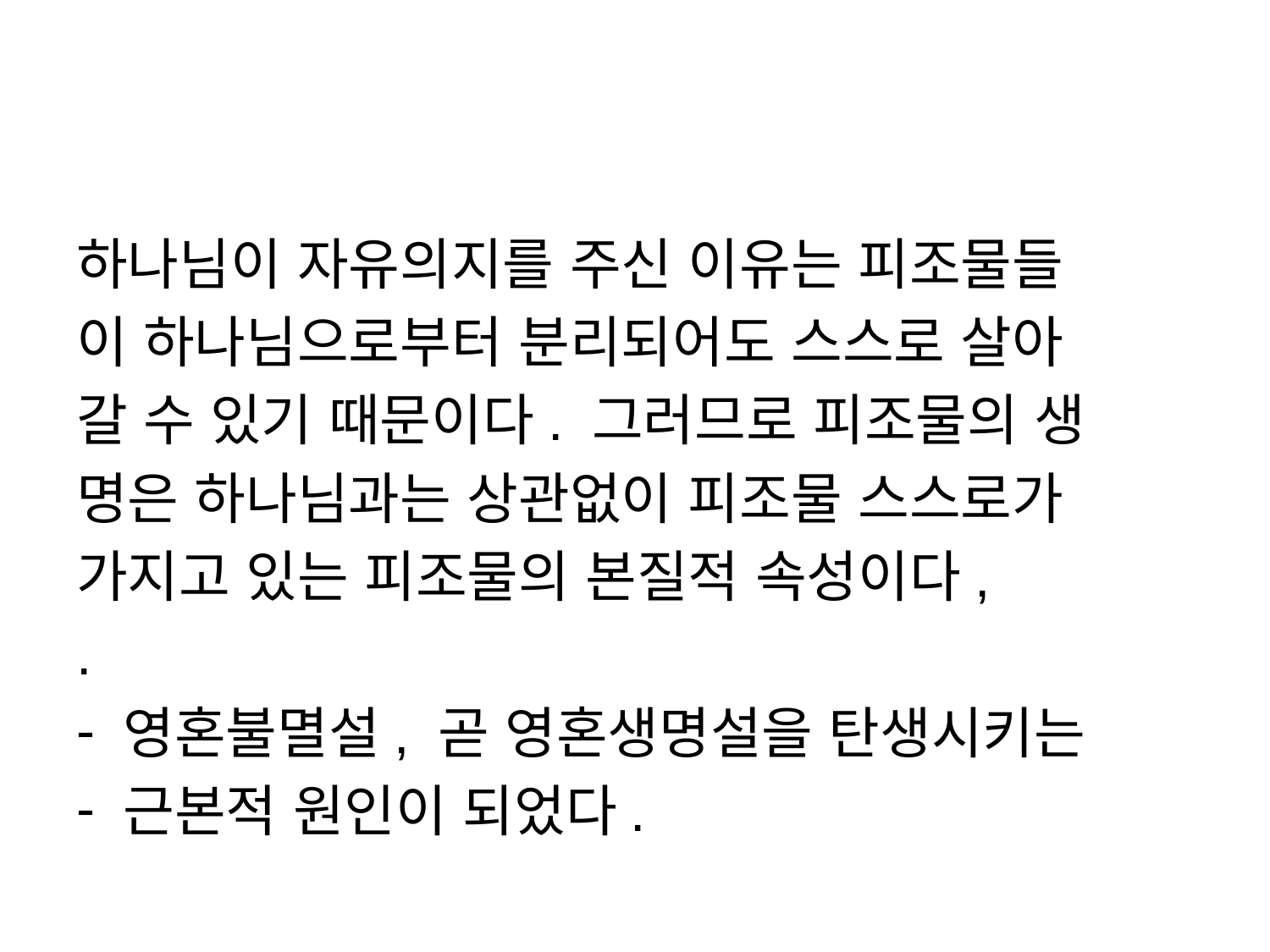

#
하나님이 자유의지를 주신 이유는 피조물들
이 하나님으로부터 분리되어도 스스로 살아
갈 수 있기 때문이다. 그러므로 피조물의 생
명은 하나님과는 상관없이 피조물 스스로가
가지고 있는 피조물의 본질적 속성이다,
.
영혼불멸설, 곧 영혼생명설을 탄생시키는
근본적 원인이 되었다.